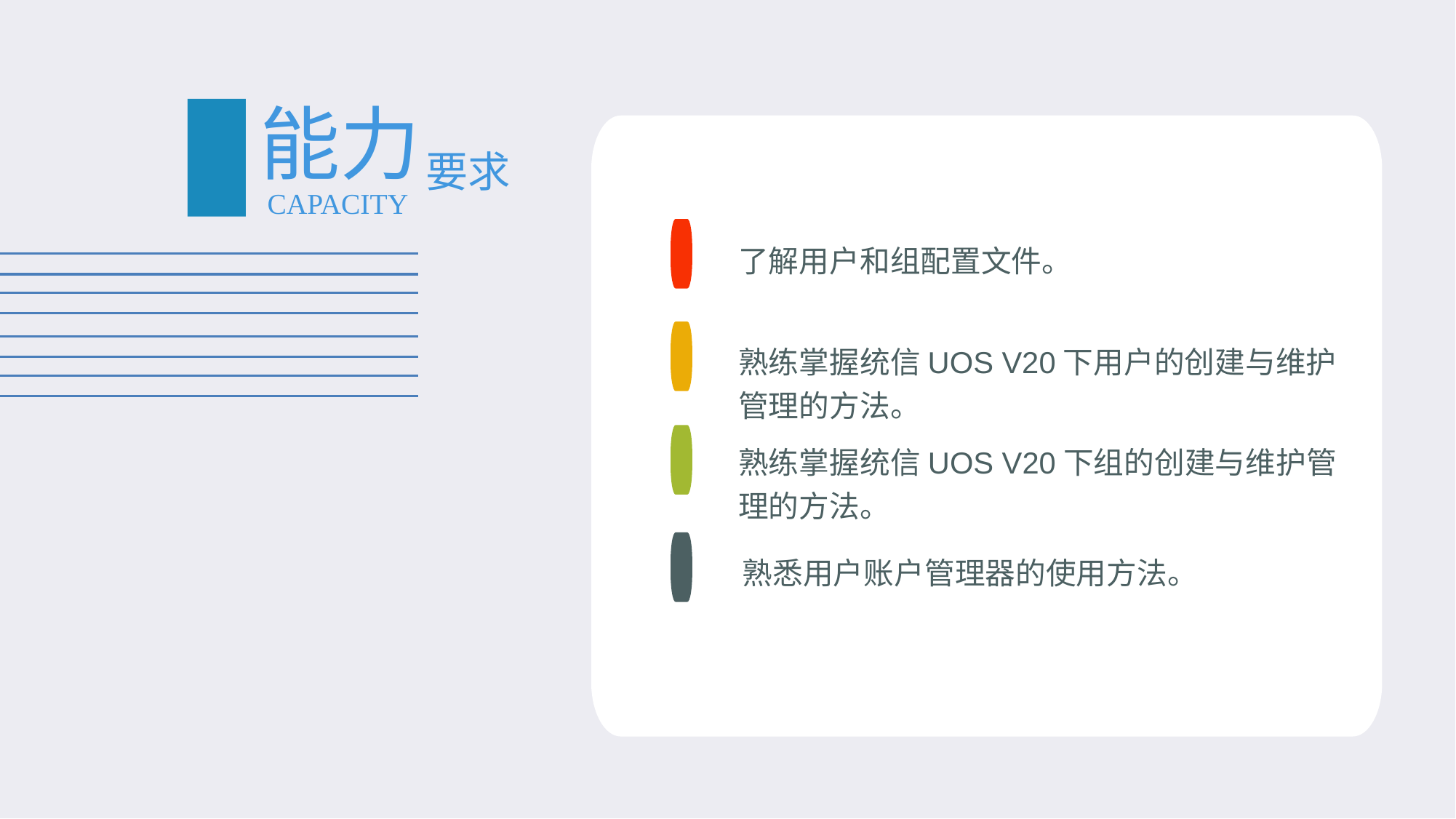

#
能力
要求

CAPACITY

了解用户和组配置文件。

熟练掌握统信UOS V20下用户的创建与维护管理的方法。

熟练掌握统信UOS V20下组的创建与维护管理的方法。

熟悉用户账户管理器的使用方法。